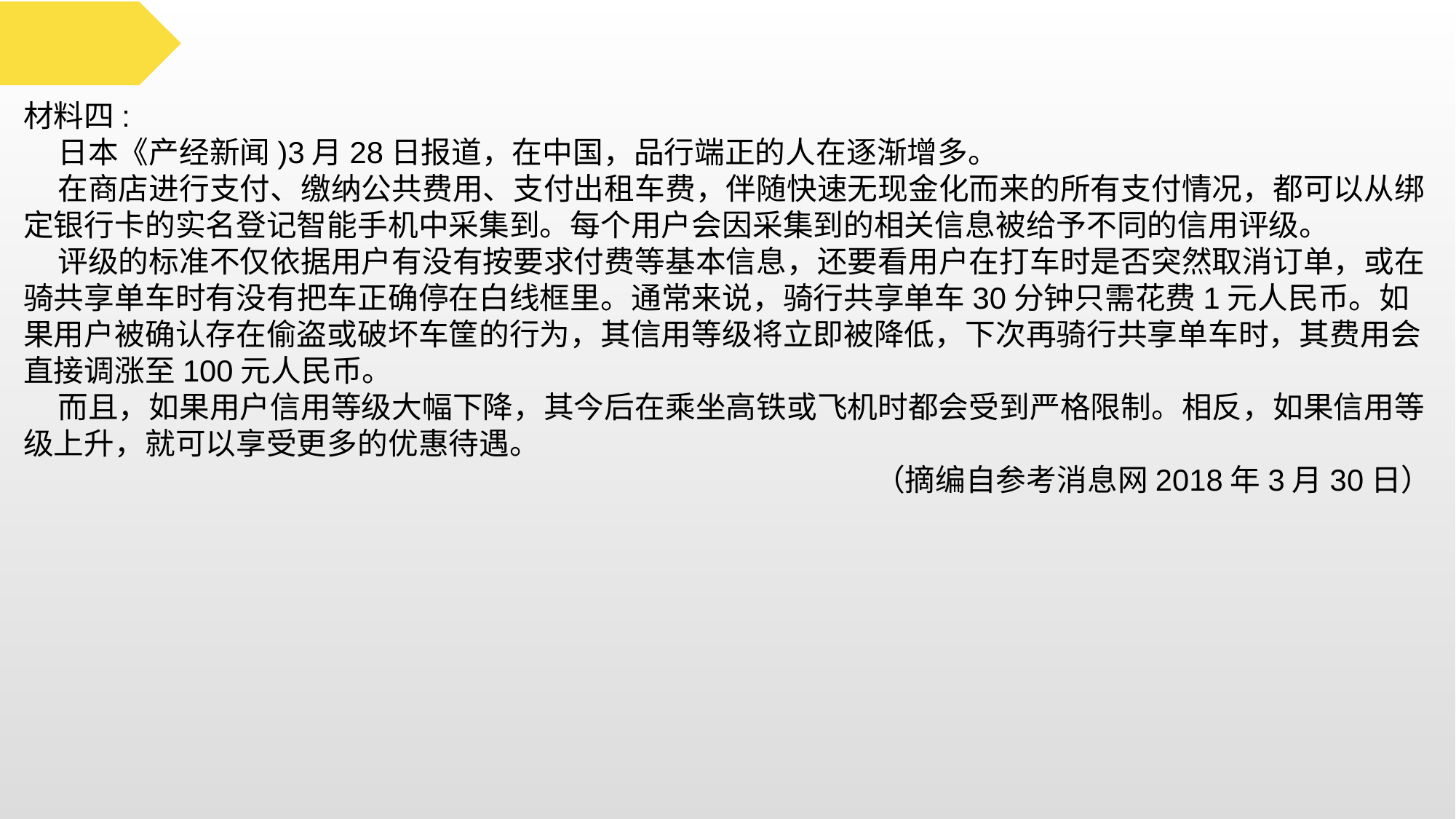

材料四:
    日本《产经新闻)3月28日报道，在中国，品行端正的人在逐渐增多。
    在商店进行支付、缴纳公共费用、支付出租车费，伴随快速无现金化而来的所有支付情况，都可以从绑定银行卡的实名登记智能手机中采集到。每个用户会因采集到的相关信息被给予不同的信用评级。
    评级的标准不仅依据用户有没有按要求付费等基本信息，还要看用户在打车时是否突然取消订单，或在骑共享单车时有没有把车正确停在白线框里。通常来说，骑行共享单车30分钟只需花费1元人民币。如果用户被确认存在偷盗或破坏车筐的行为，其信用等级将立即被降低，下次再骑行共享单车时，其费用会直接调涨至100元人民币。
    而且，如果用户信用等级大幅下降，其今后在乘坐高铁或飞机时都会受到严格限制。相反，如果信用等级上升，就可以享受更多的优惠待遇。
（摘编自参考消息网2018年3月30日）